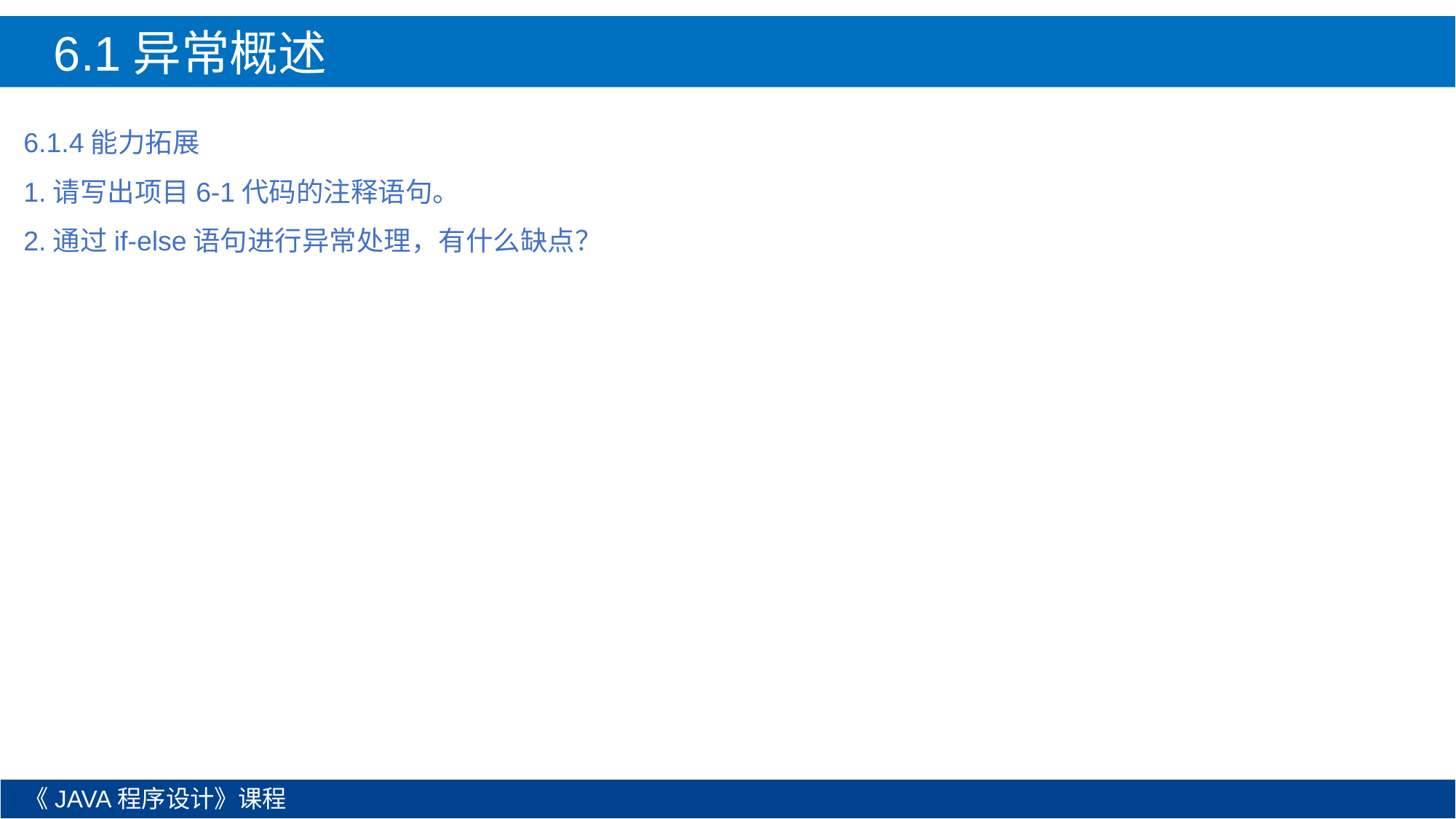

6.1异常概述

6.1.4能力拓展
1.请写出项目6-1代码的注释语句。
2.通过if-else语句进行异常处理，有什么缺点？
《JAVA程序设计》课程